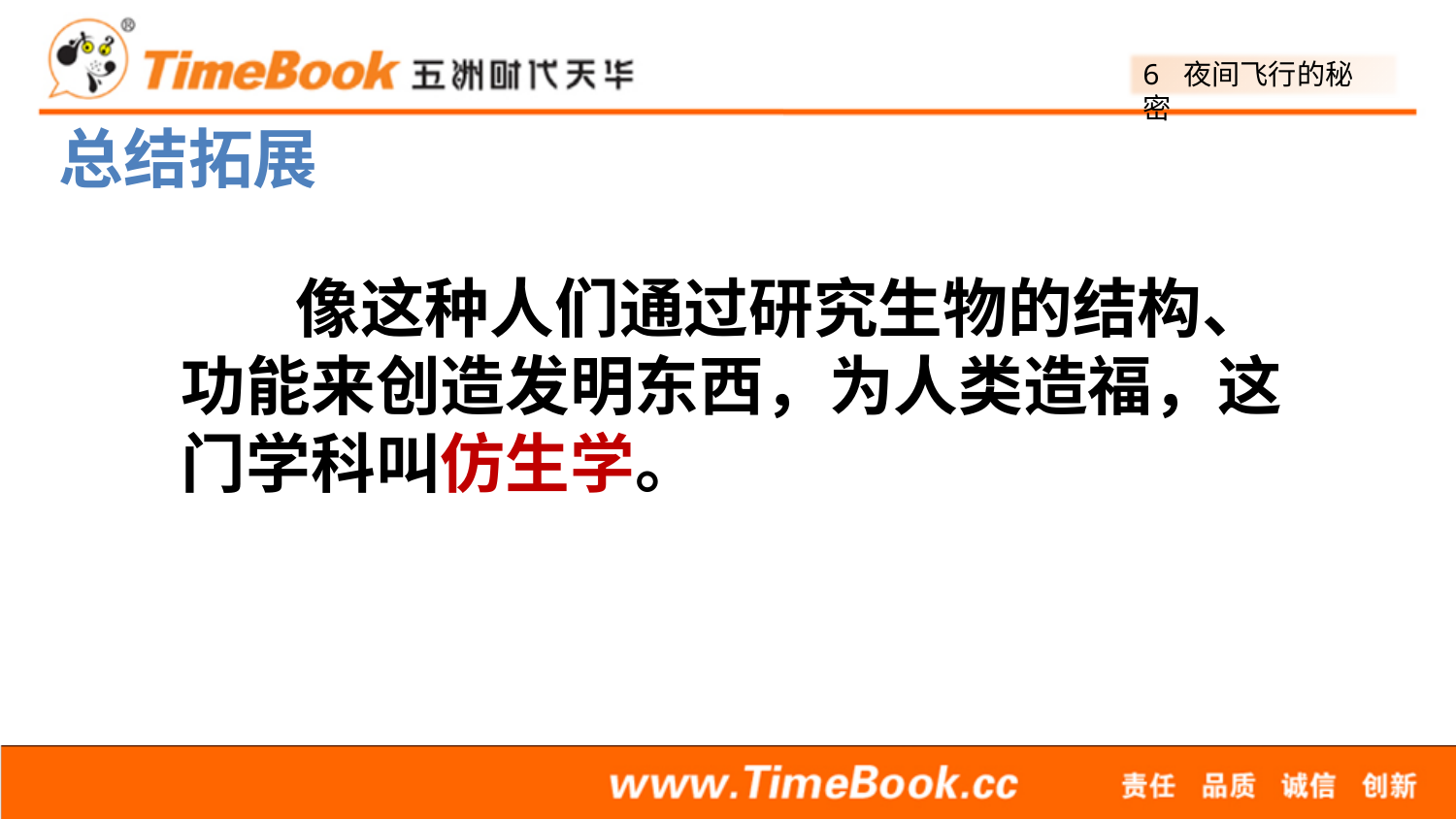

总结拓展
像这种人们通过研究生物的结构、功能来创造发明东西，为人类造福，这门学科叫仿生学。